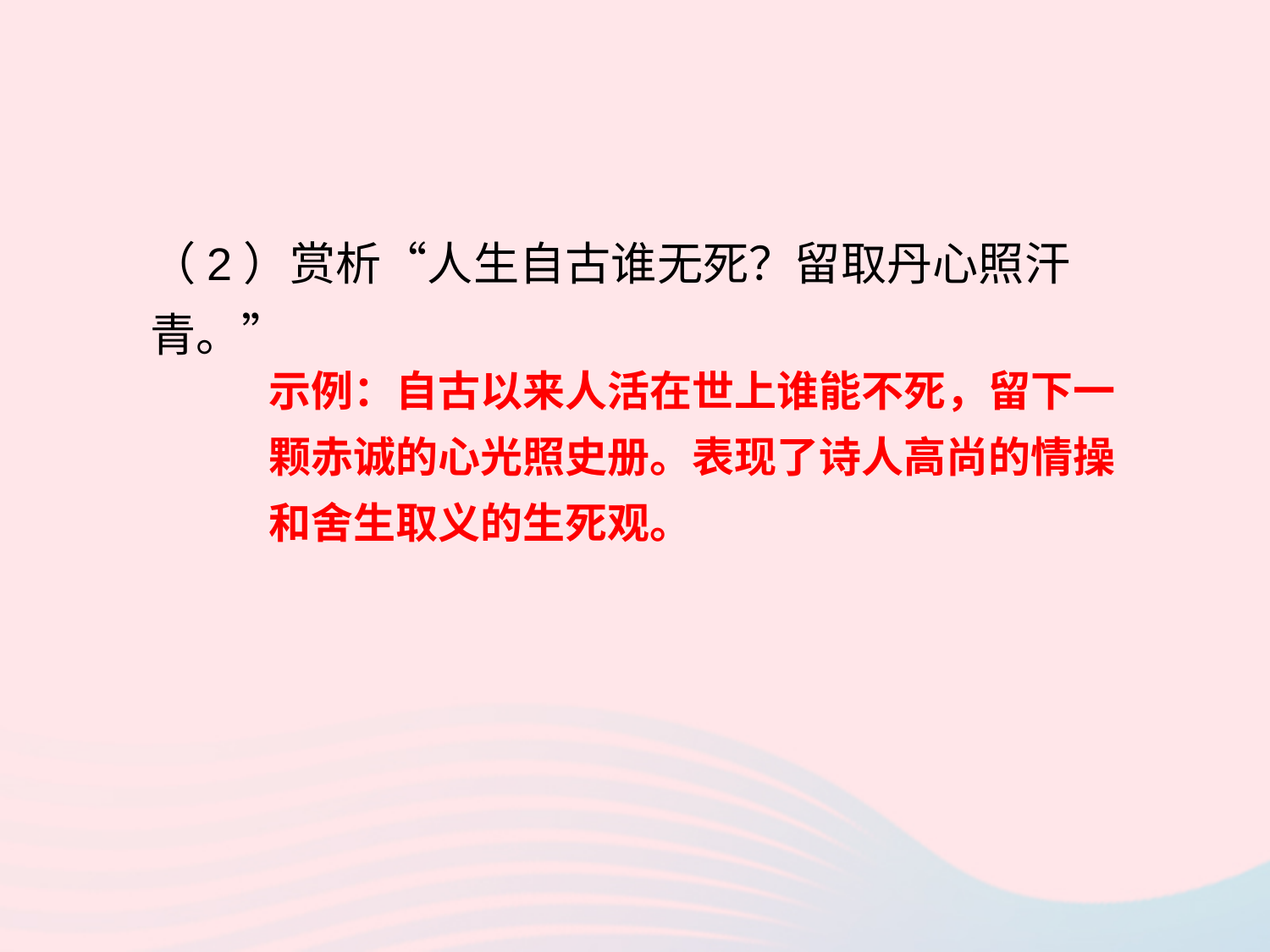

（2）赏析“人生自古谁无死？留取丹心照汗青。”
示例：自古以来人活在世上谁能不死，留下一颗赤诚的心光照史册。表现了诗人高尚的情操和舍生取义的生死观。